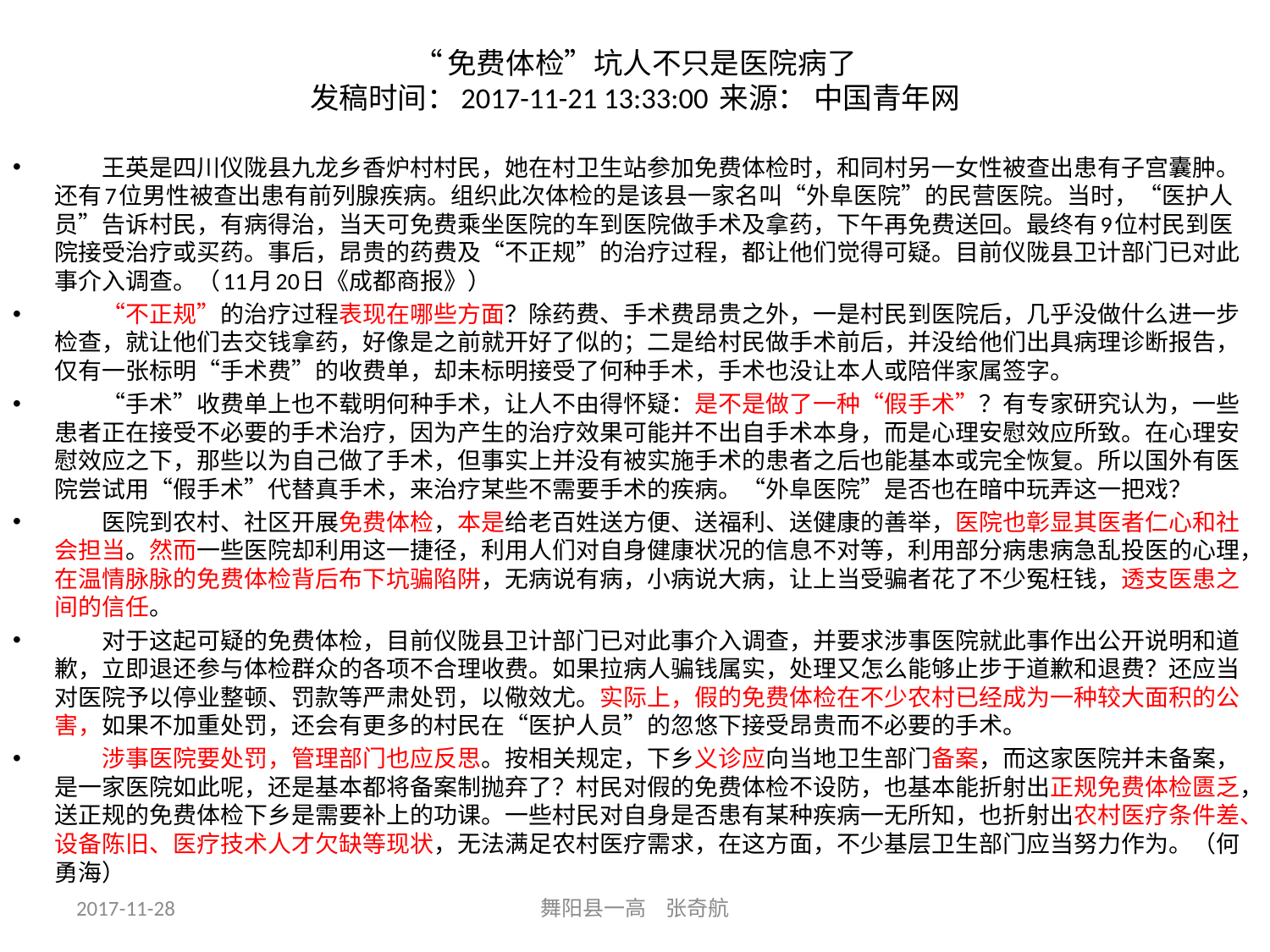

# “免费体检”坑人不只是医院病了 发稿时间：2017-11-21 13:33:00 来源： 中国青年网
　　王英是四川仪陇县九龙乡香炉村村民，她在村卫生站参加免费体检时，和同村另一女性被查出患有子宫囊肿。还有7位男性被查出患有前列腺疾病。组织此次体检的是该县一家名叫“外阜医院”的民营医院。当时，“医护人员”告诉村民，有病得治，当天可免费乘坐医院的车到医院做手术及拿药，下午再免费送回。最终有9位村民到医院接受治疗或买药。事后，昂贵的药费及“不正规”的治疗过程，都让他们觉得可疑。目前仪陇县卫计部门已对此事介入调查。（11月20日《成都商报》）
　　“不正规”的治疗过程表现在哪些方面？除药费、手术费昂贵之外，一是村民到医院后，几乎没做什么进一步检查，就让他们去交钱拿药，好像是之前就开好了似的；二是给村民做手术前后，并没给他们出具病理诊断报告，仅有一张标明“手术费”的收费单，却未标明接受了何种手术，手术也没让本人或陪伴家属签字。
　　“手术”收费单上也不载明何种手术，让人不由得怀疑：是不是做了一种“假手术”？有专家研究认为，一些患者正在接受不必要的手术治疗，因为产生的治疗效果可能并不出自手术本身，而是心理安慰效应所致。在心理安慰效应之下，那些以为自己做了手术，但事实上并没有被实施手术的患者之后也能基本或完全恢复。所以国外有医院尝试用“假手术”代替真手术，来治疗某些不需要手术的疾病。“外阜医院”是否也在暗中玩弄这一把戏？
　　医院到农村、社区开展免费体检，本是给老百姓送方便、送福利、送健康的善举，医院也彰显其医者仁心和社会担当。然而一些医院却利用这一捷径，利用人们对自身健康状况的信息不对等，利用部分病患病急乱投医的心理，在温情脉脉的免费体检背后布下坑骗陷阱，无病说有病，小病说大病，让上当受骗者花了不少冤枉钱，透支医患之间的信任。
　　对于这起可疑的免费体检，目前仪陇县卫计部门已对此事介入调查，并要求涉事医院就此事作出公开说明和道歉，立即退还参与体检群众的各项不合理收费。如果拉病人骗钱属实，处理又怎么能够止步于道歉和退费？还应当对医院予以停业整顿、罚款等严肃处罚，以儆效尤。实际上，假的免费体检在不少农村已经成为一种较大面积的公害，如果不加重处罚，还会有更多的村民在“医护人员”的忽悠下接受昂贵而不必要的手术。
　　涉事医院要处罚，管理部门也应反思。按相关规定，下乡义诊应向当地卫生部门备案，而这家医院并未备案，是一家医院如此呢，还是基本都将备案制抛弃了？村民对假的免费体检不设防，也基本能折射出正规免费体检匮乏，送正规的免费体检下乡是需要补上的功课。一些村民对自身是否患有某种疾病一无所知，也折射出农村医疗条件差、设备陈旧、医疗技术人才欠缺等现状，无法满足农村医疗需求，在这方面，不少基层卫生部门应当努力作为。（何勇海）
2017-11-28
舞阳县一高   张奇航